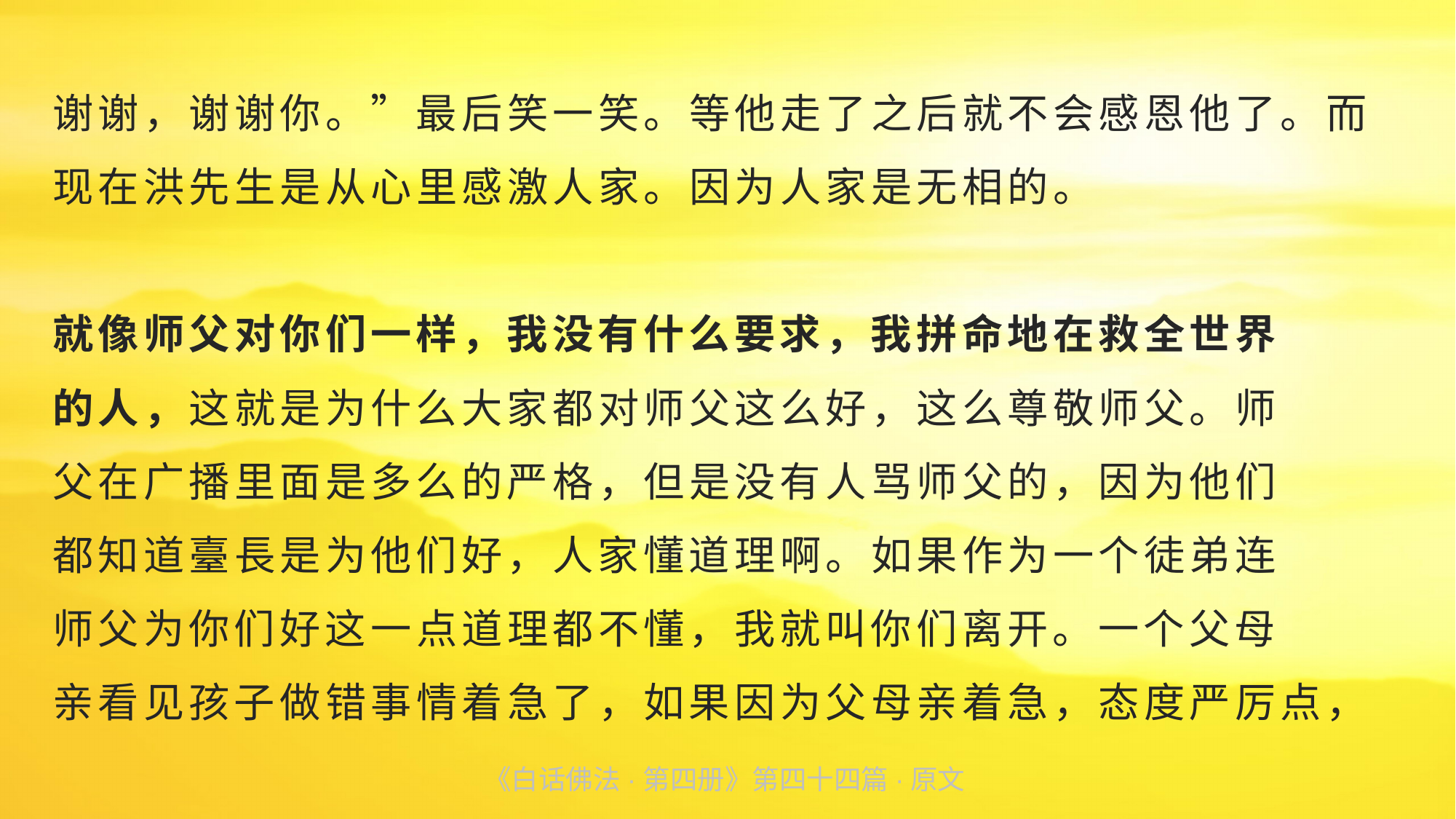

谢谢，谢谢你。”最后笑一笑。等他走了之后就不会感恩他了。而现在洪先生是从心里感激人家。因为人家是无相的。

就像师父对你们一样，我没有什么要求，我拼命地在救全世界
的人，这就是为什么大家都对师父这么好，这么尊敬师父。师
父在广播里面是多么的严格，但是没有人骂师父的，因为他们
都知道臺長是为他们好，人家懂道理啊。如果作为一个徒弟连
师父为你们好这一点道理都不懂，我就叫你们离开。一个父母
亲看见孩子做错事情着急了，如果因为父母亲着急，态度严厉点，
《白话佛法·第四册》第四十四篇·原文